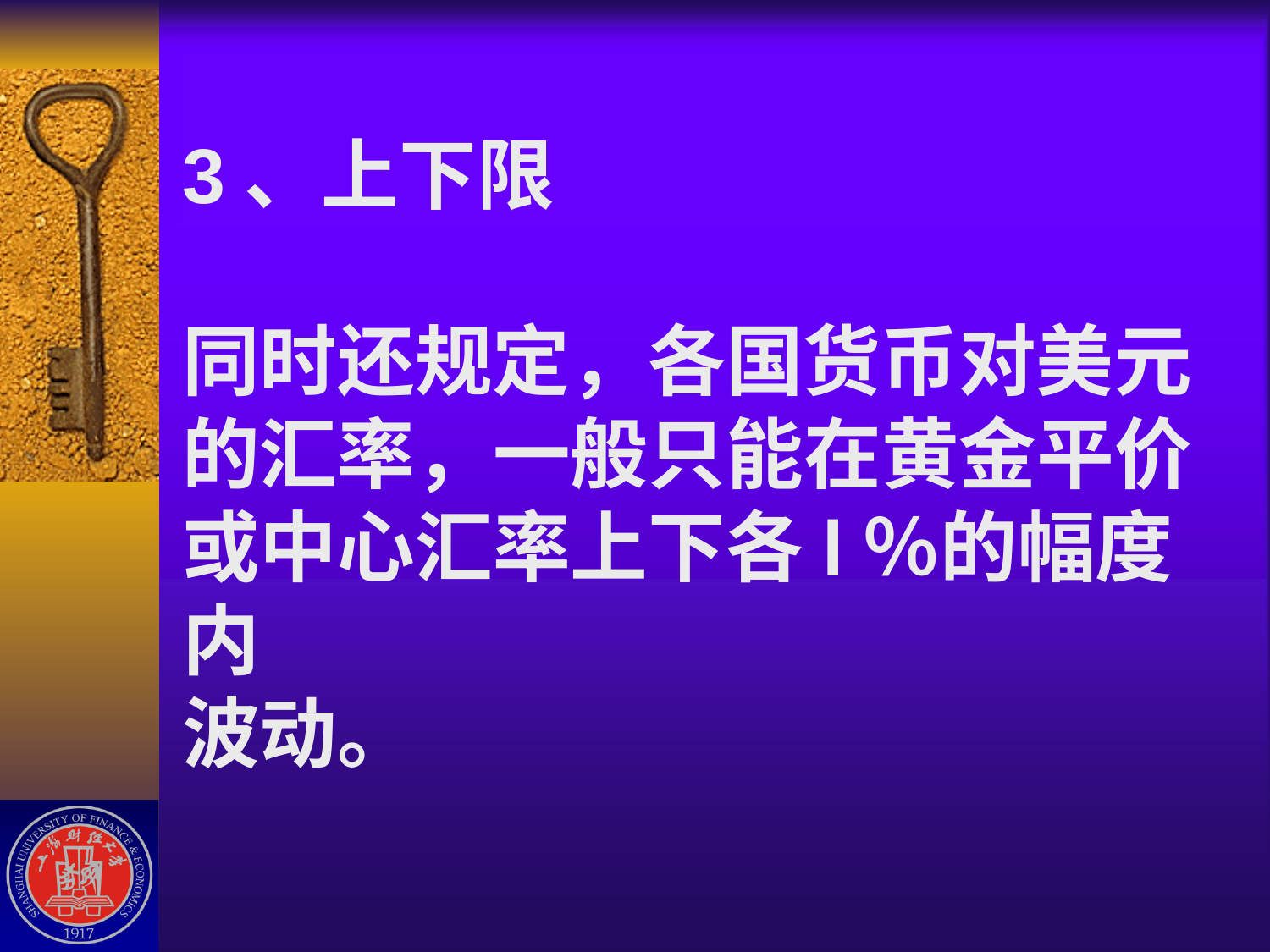

# 3、上下限 同时还规定，各国货币对美元 的汇率，一般只能在黄金平价 或中心汇率上下各l％的幅度内 波动。